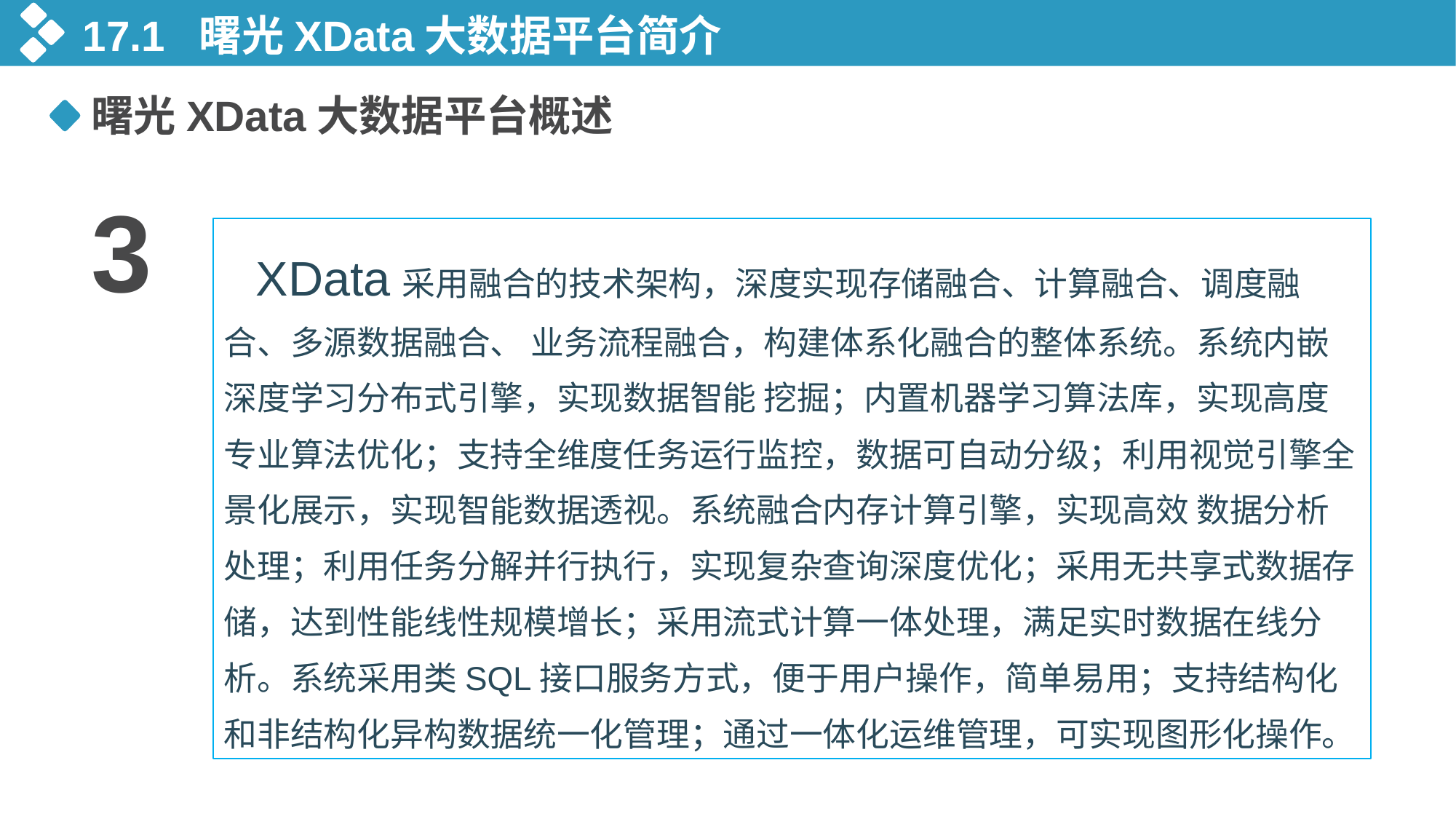

17.1  曙光XData大数据平台简介
曙光XData大数据平台概述

3
XData采用融合的技术架构，深度实现存储融合、计算融合、调度融合、多源数据融合、 业务流程融合，构建体系化融合的整体系统。系统内嵌深度学习分布式引擎，实现数据智能 挖掘；内置机器学习算法库，实现高度专业算法优化；支持全维度任务运行监控，数据可自动分级；利用视觉引擎全景化展示，实现智能数据透视。系统融合内存计算引擎，实现高效 数据分析处理；利用任务分解并行执行，实现复杂查询深度优化；采用无共享式数据存储，达到性能线性规模增长；采用流式计算一体处理，满足实时数据在线分析。系统采用类SQL接口服务方式，便于用户操作，简单易用；支持结构化和非结构化异构数据统一化管理；通过一体化运维管理，可实现图形化操作。